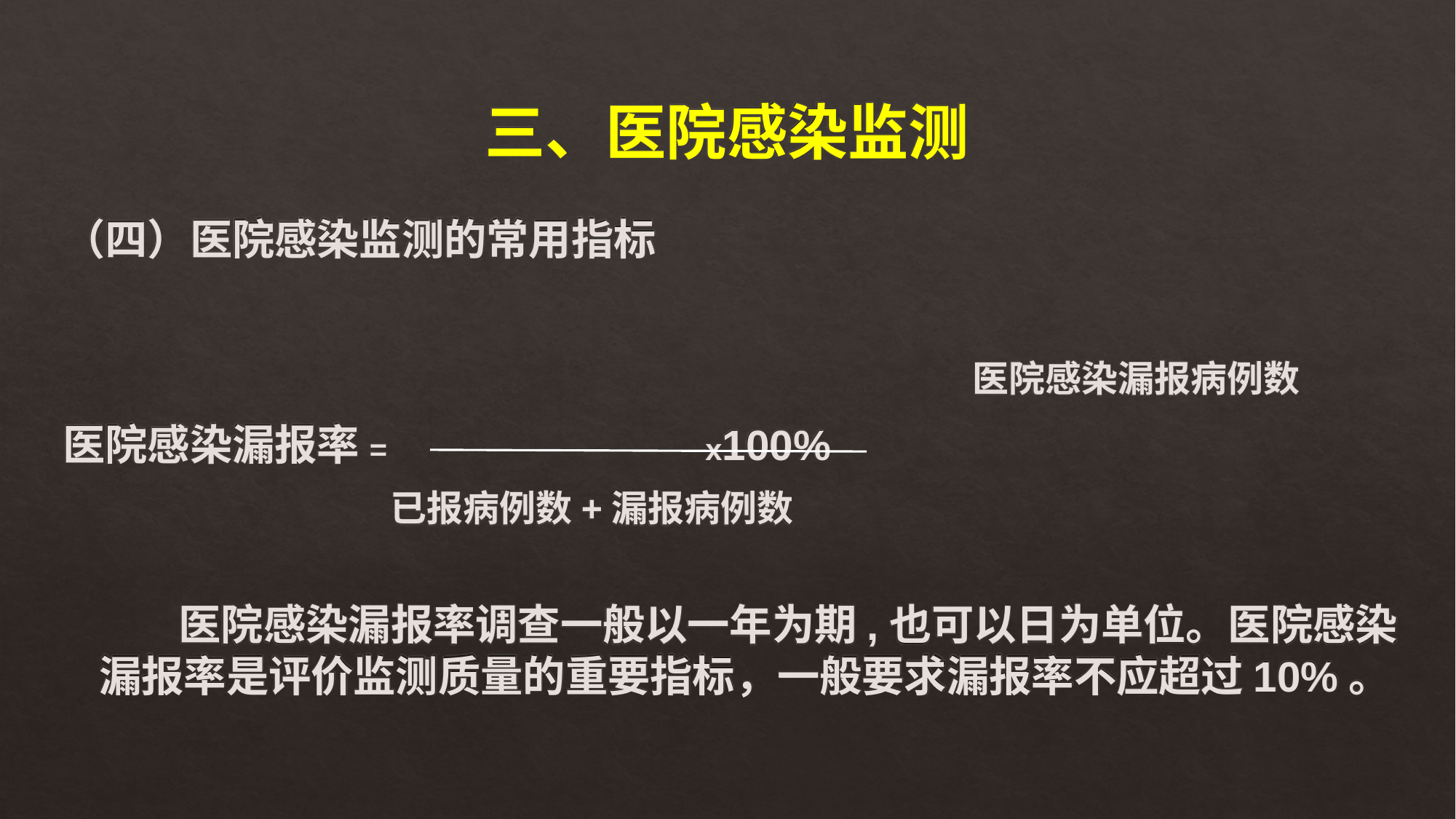

# 三、医院感染监测
（四）医院感染监测的常用指标

									医院感染漏报病例数
医院感染漏报率=                                      x100%
                                       已报病例数+漏报病例数

           医院感染漏报率调查一般以一年为期,也可以日为单位。医院感染漏报率是评价监测质量的重要指标，一般要求漏报率不应超过10%。